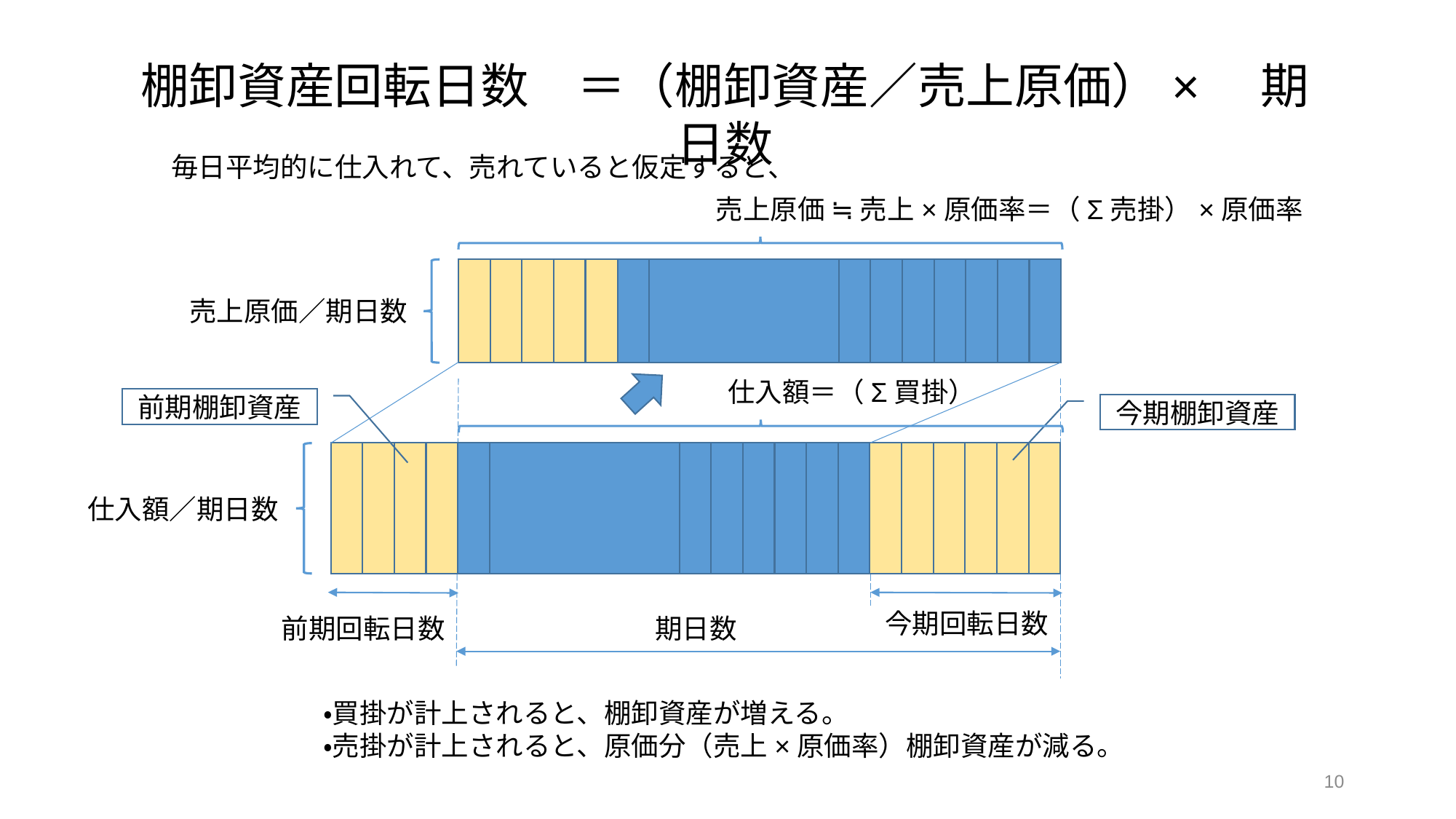

棚卸資産回転日数　＝（棚卸資産／売上原価）×　期日数

毎日平均的に仕入れて、売れていると仮定すると、
売上原価 ≒ 売上×原価率＝（Σ売掛）×原価率

売上原価／期日数

仕入額＝（Σ買掛）
前期棚卸資産
今期棚卸資産

仕入額／期日数
今期回転日数
期日数
前期回転日数
・買掛が計上されると、棚卸資産が増える。
・売掛が計上されると、原価分（売上×原価率）棚卸資産が減る。
10